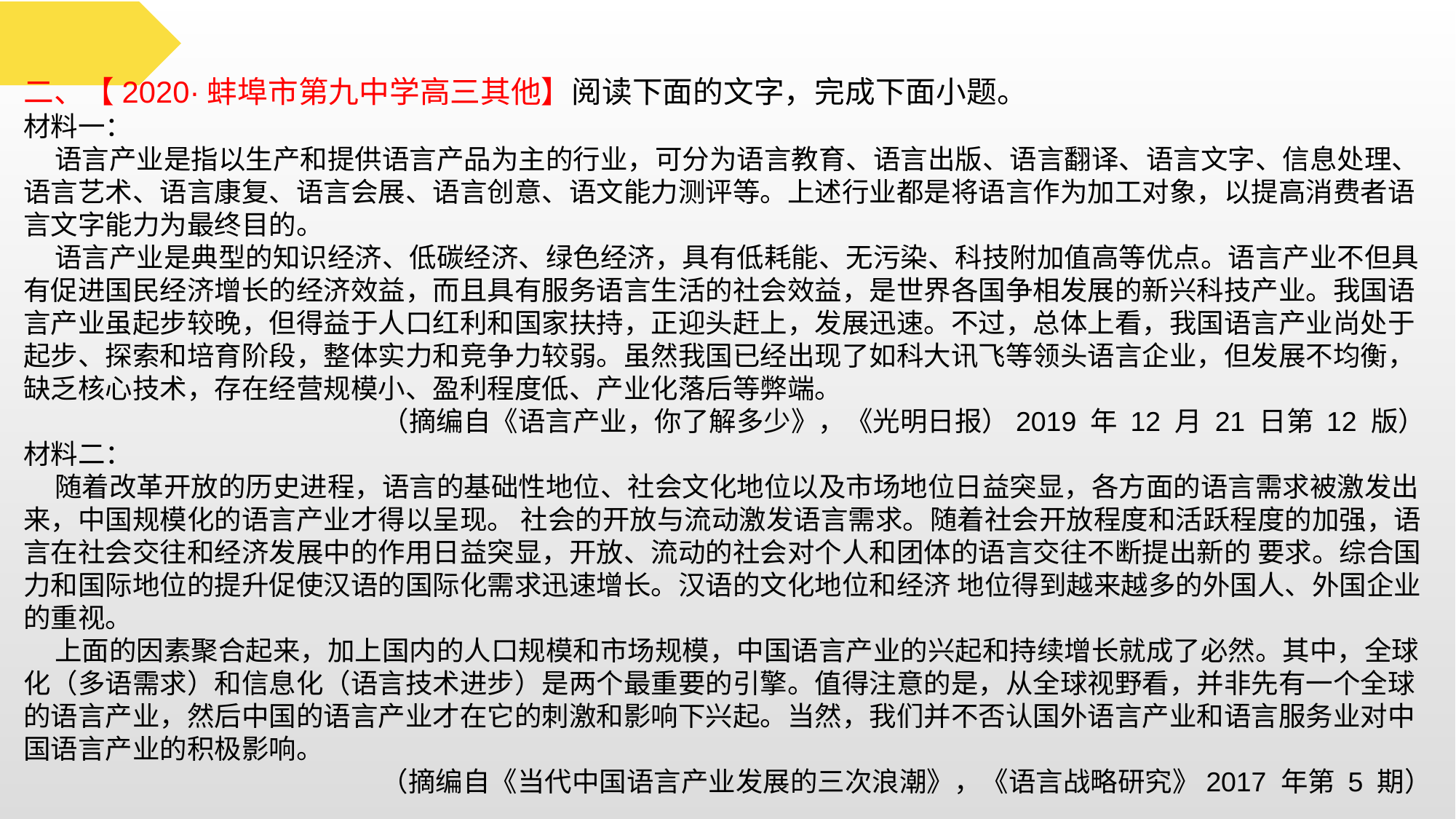

二、【2020·蚌埠市第九中学高三其他】阅读下面的文字，完成下面小题。
材料一：
    语言产业是指以生产和提供语言产品为主的行业，可分为语言教育、语言出版、语言翻译、语言文字、信息处理、语言艺术、语言康复、语言会展、语言创意、语文能力测评等。上述行业都是将语言作为加工对象，以提高消费者语言文字能力为最终目的。
    语言产业是典型的知识经济、低碳经济、绿色经济，具有低耗能、无污染、科技附加值高等优点。语言产业不但具有促进国民经济增长的经济效益，而且具有服务语言生活的社会效益，是世界各国争相发展的新兴科技产业。我国语言产业虽起步较晚，但得益于人口红利和国家扶持，正迎头赶上，发展迅速。不过，总体上看，我国语言产业尚处于起步、探索和培育阶段，整体实力和竞争力较弱。虽然我国已经出现了如科大讯飞等领头语言企业，但发展不均衡，缺乏核心技术，存在经营规模小、盈利程度低、产业化落后等弊端。
（摘编自《语言产业，你了解多少》，《光明日报）2019 年 12 月 21 日第 12 版）
材料二：
    随着改革开放的历史进程，语言的基础性地位、社会文化地位以及市场地位日益突显，各方面的语言需求被激发出来，中国规模化的语言产业才得以呈现。 社会的开放与流动激发语言需求。随着社会开放程度和活跃程度的加强，语言在社会交往和经济发展中的作用日益突显，开放、流动的社会对个人和团体的语言交往不断提出新的 要求。综合国力和国际地位的提升促使汉语的国际化需求迅速增长。汉语的文化地位和经济 地位得到越来越多的外国人、外国企业的重视。
    上面的因素聚合起来，加上国内的人口规模和市场规模，中国语言产业的兴起和持续增长就成了必然。其中，全球化（多语需求）和信息化（语言技术进步）是两个最重要的引擎。值得注意的是，从全球视野看，并非先有一个全球的语言产业，然后中国的语言产业才在它的刺激和影响下兴起。当然，我们并不否认国外语言产业和语言服务业对中国语言产业的积极影响。
（摘编自《当代中国语言产业发展的三次浪潮》，《语言战略研究》2017 年第 5 期）